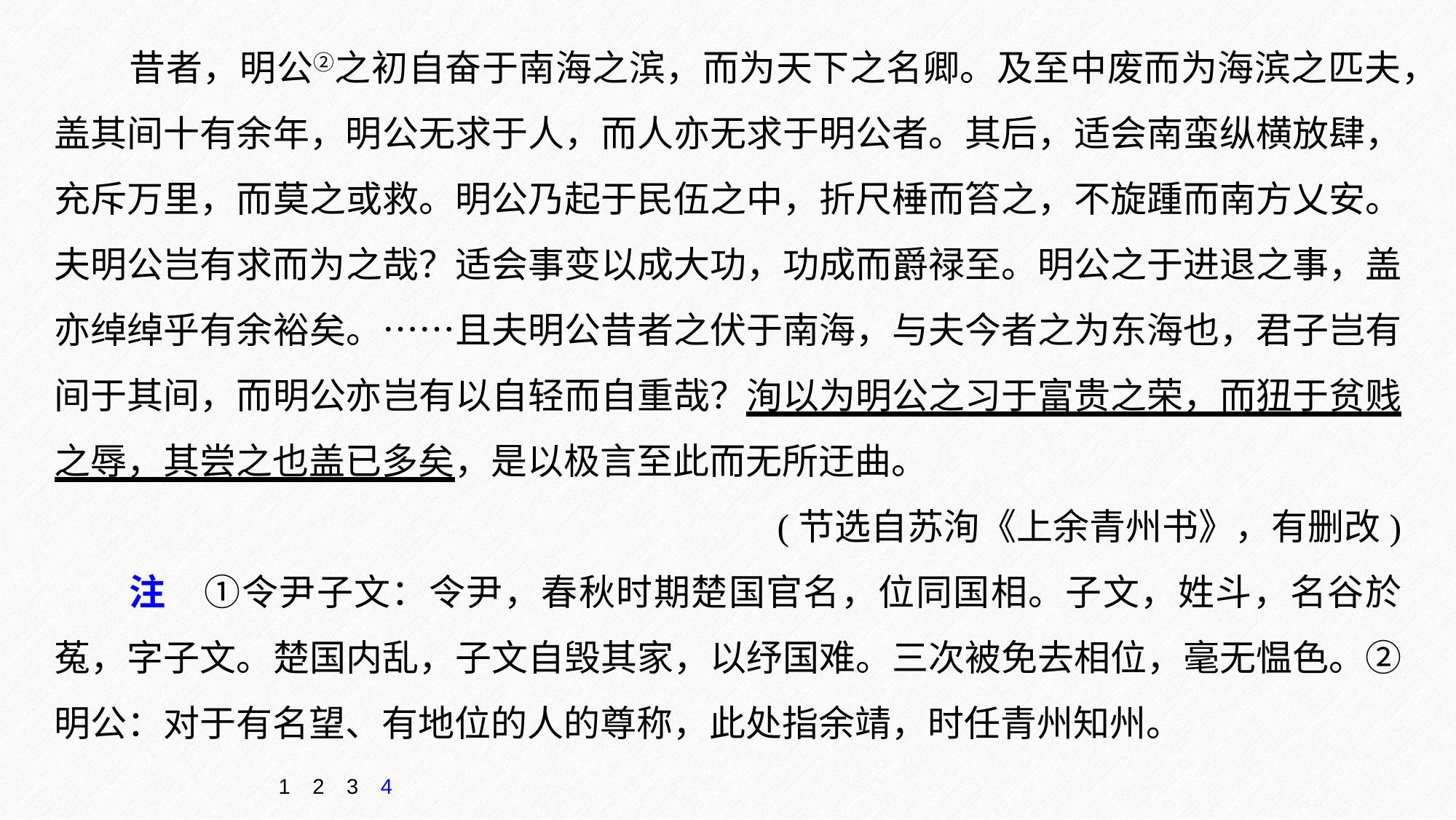

昔者，明公②之初自奋于南海之滨，而为天下之名卿。及至中废而为海滨之匹夫，盖其间十有余年，明公无求于人，而人亦无求于明公者。其后，适会南蛮纵横放肆，充斥万里，而莫之或救。明公乃起于民伍之中，折尺棰而笞之，不旋踵而南方乂安。夫明公岂有求而为之哉？适会事变以成大功，功成而爵禄至。明公之于进退之事，盖亦绰绰乎有余裕矣。……且夫明公昔者之伏于南海，与夫今者之为东海也，君子岂有间于其间，而明公亦岂有以自轻而自重哉？洵以为明公之习于富贵之荣，而狃于贫贱之辱，其尝之也盖已多矣，是以极言至此而无所迂曲。
(节选自苏洵《上余青州书》，有删改)
注　①令尹子文：令尹，春秋时期楚国官名，位同国相。子文，姓斗，名谷於菟，字子文。楚国内乱，子文自毁其家，以纾国难。三次被免去相位，毫无愠色。②明公：对于有名望、有地位的人的尊称，此处指余靖，时任青州知州。
1
2
3
4